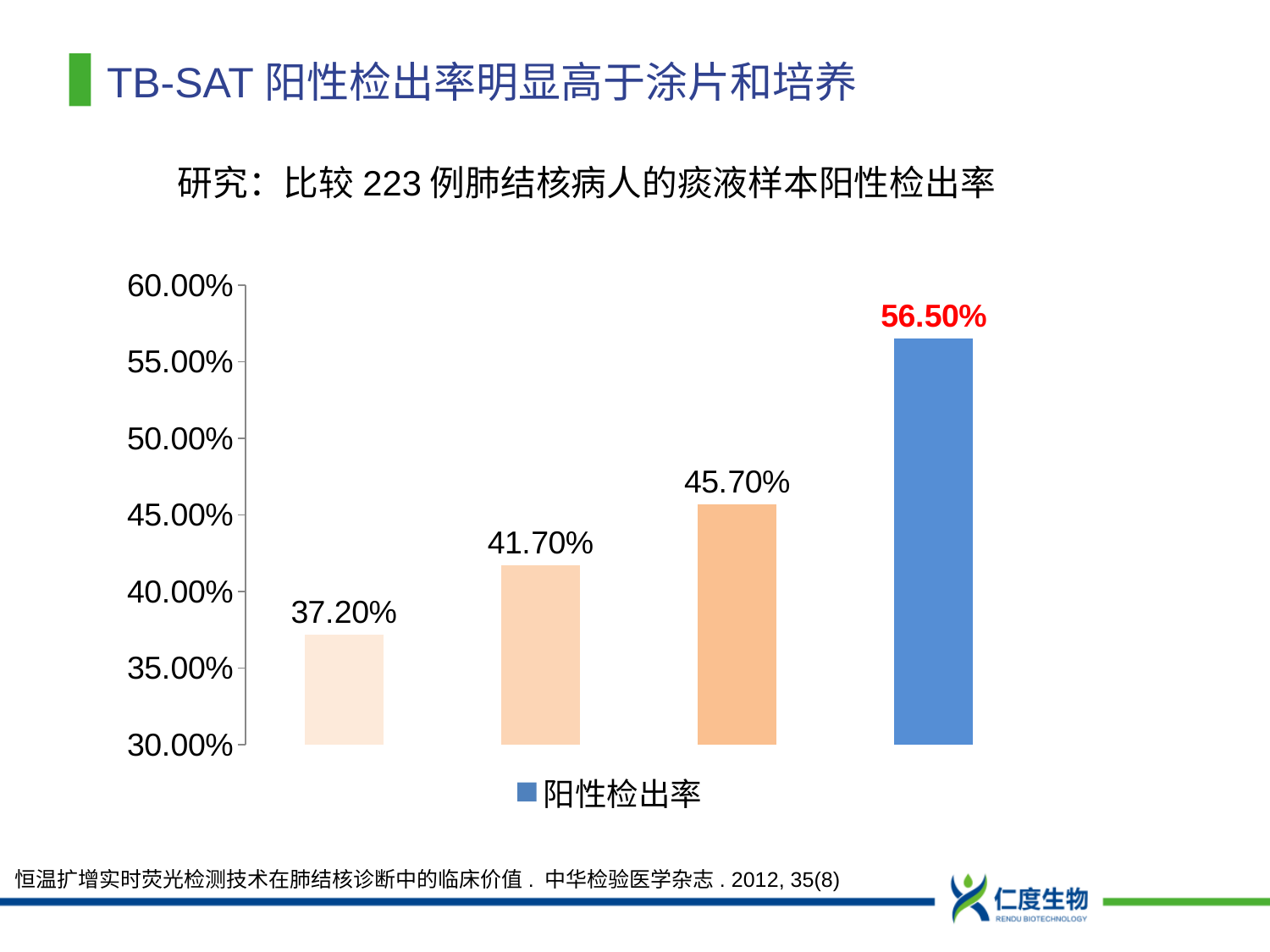

# TB-SAT阳性检出率明显高于涂片和培养
研究：比较223例肺结核病人的痰液样本阳性检出率

### Chart

| Category | 阳性检出率 |
|---|---|
| 集菌涂片法 | 0.3720000000000024 |
| 固体培养 | 0.4170000000000003 |
| 液体培养 | 0.457 |
| SAT | 0.5650000000000016 |
恒温扩增实时荧光检测技术在肺结核诊断中的临床价值. 中华检验医学杂志. 2012, 35(8)